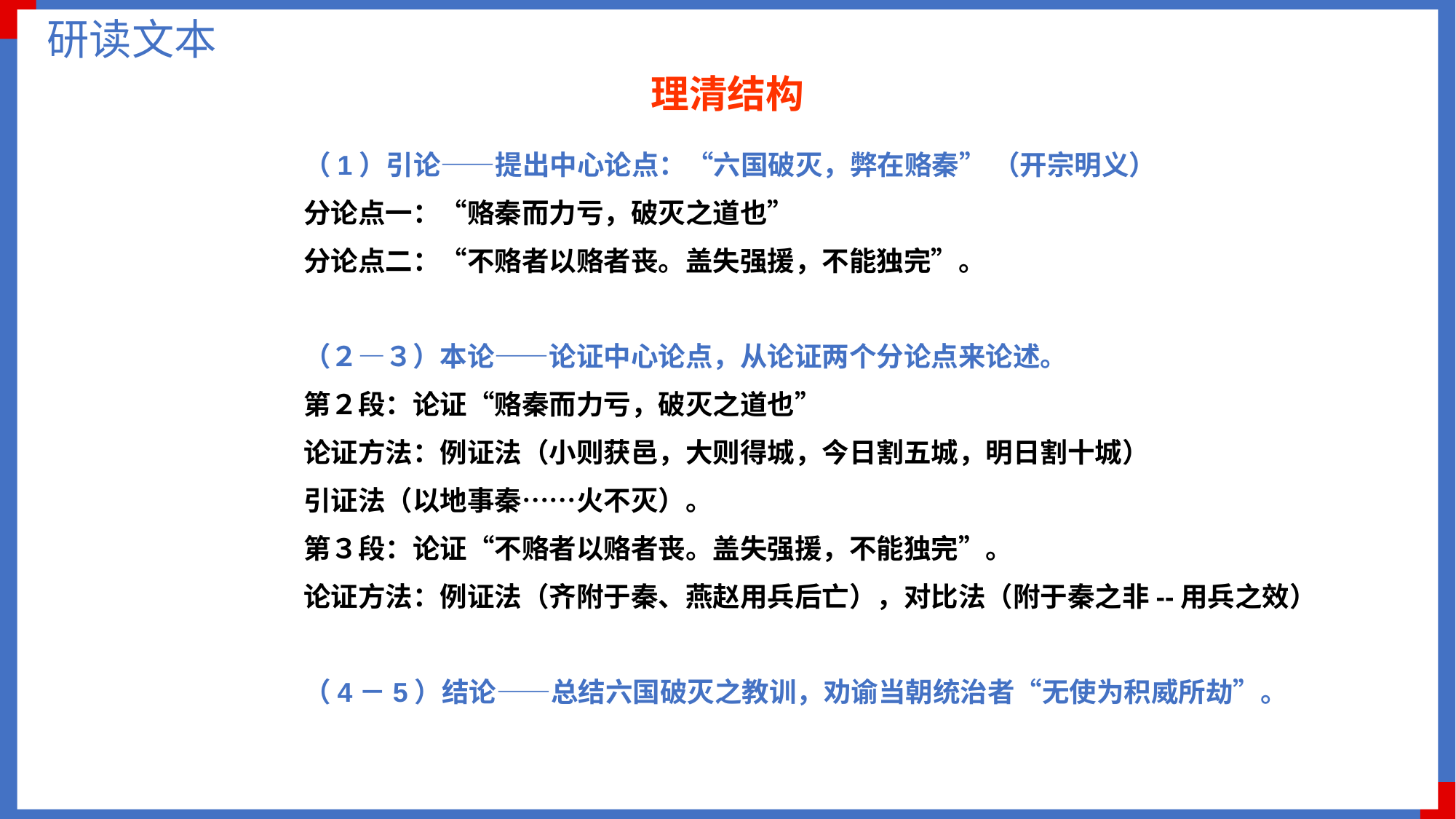

研读文本
# 理清结构
（1）引论——提出中心论点：“六国破灭，弊在赂秦” （开宗明义）
分论点一：“赂秦而力亏，破灭之道也”
分论点二：“不赂者以赂者丧。盖失强援，不能独完”。

（２—３）本论——论证中心论点，从论证两个分论点来论述。
第２段：论证“赂秦而力亏，破灭之道也”
论证方法：例证法（小则获邑，大则得城，今日割五城，明日割十城）
引证法（以地事秦……火不灭）。
第３段：论证“不赂者以赂者丧。盖失强援，不能独完”。
论证方法：例证法（齐附于秦、燕赵用兵后亡），对比法（附于秦之非--用兵之效）

（4－5）结论——总结六国破灭之教训，劝谕当朝统治者“无使为积威所劫”。